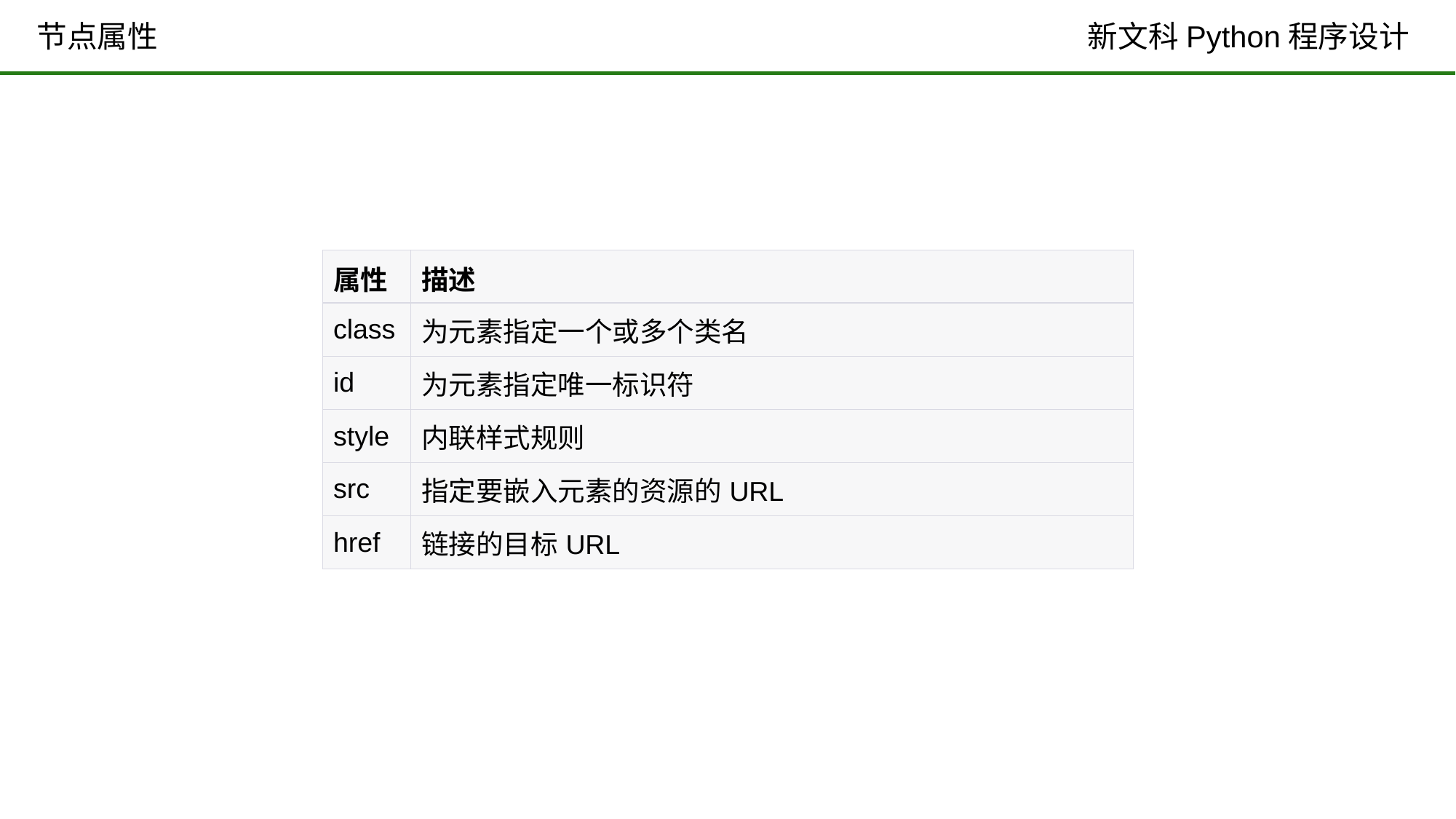

# 节点属性
| 属性 | 描述 |
| --- | --- |
| class | 为元素指定一个或多个类名 |
| id | 为元素指定唯一标识符 |
| style | 内联样式规则 |
| src | 指定要嵌入元素的资源的URL |
| href | 链接的目标URL |